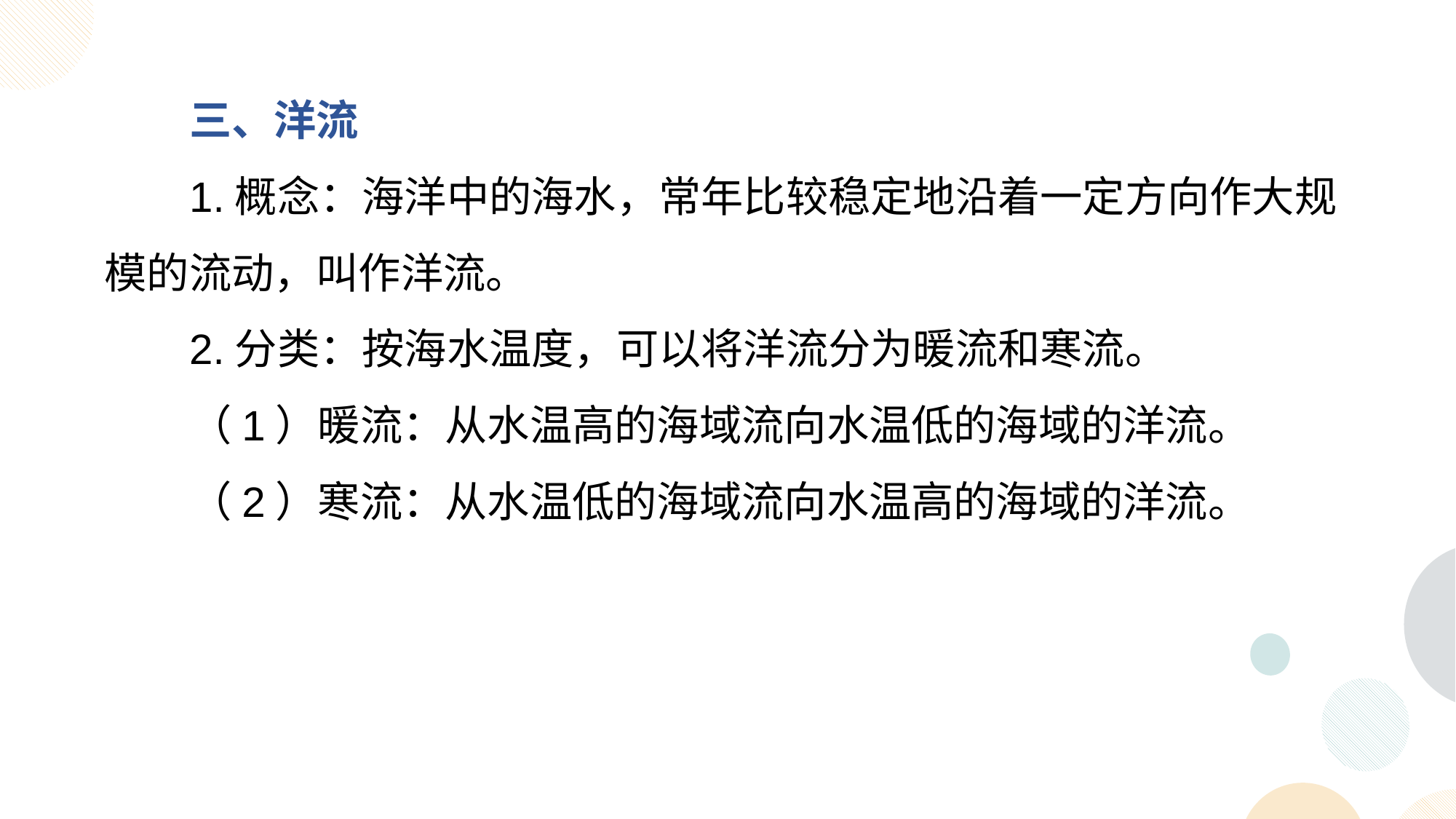

三、洋流
1.概念：海洋中的海水，常年比较稳定地沿着一定方向作大规模的流动，叫作洋流。
2.分类：按海水温度，可以将洋流分为暖流和寒流。
（1）暖流：从水温高的海域流向水温低的海域的洋流。
（2）寒流：从水温低的海域流向水温高的海域的洋流。